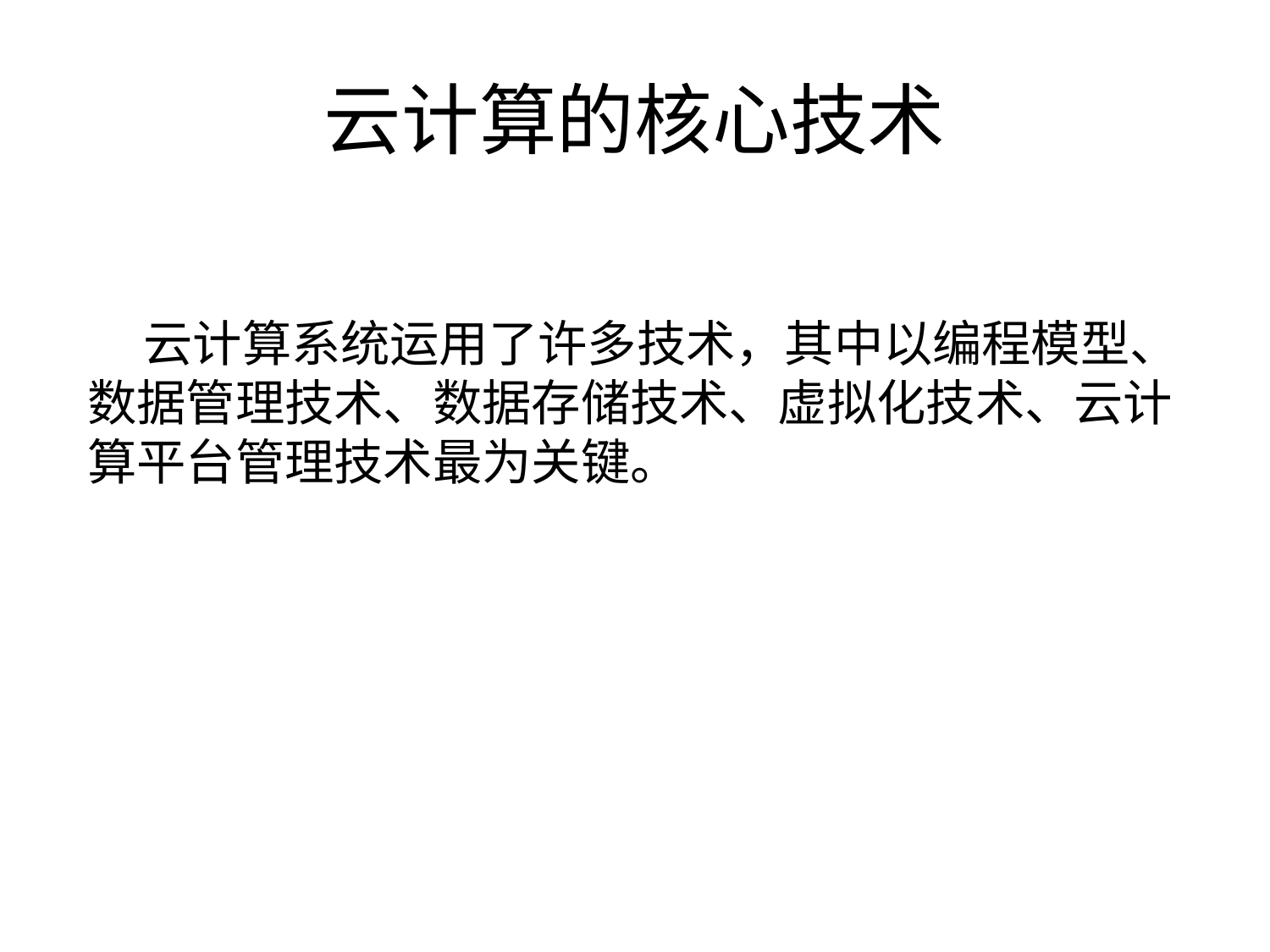

# 云计算的核心技术
    云计算系统运用了许多技术，其中以编程模型、数据管理技术、数据存储技术、虚拟化技术、云计算平台管理技术最为关键。